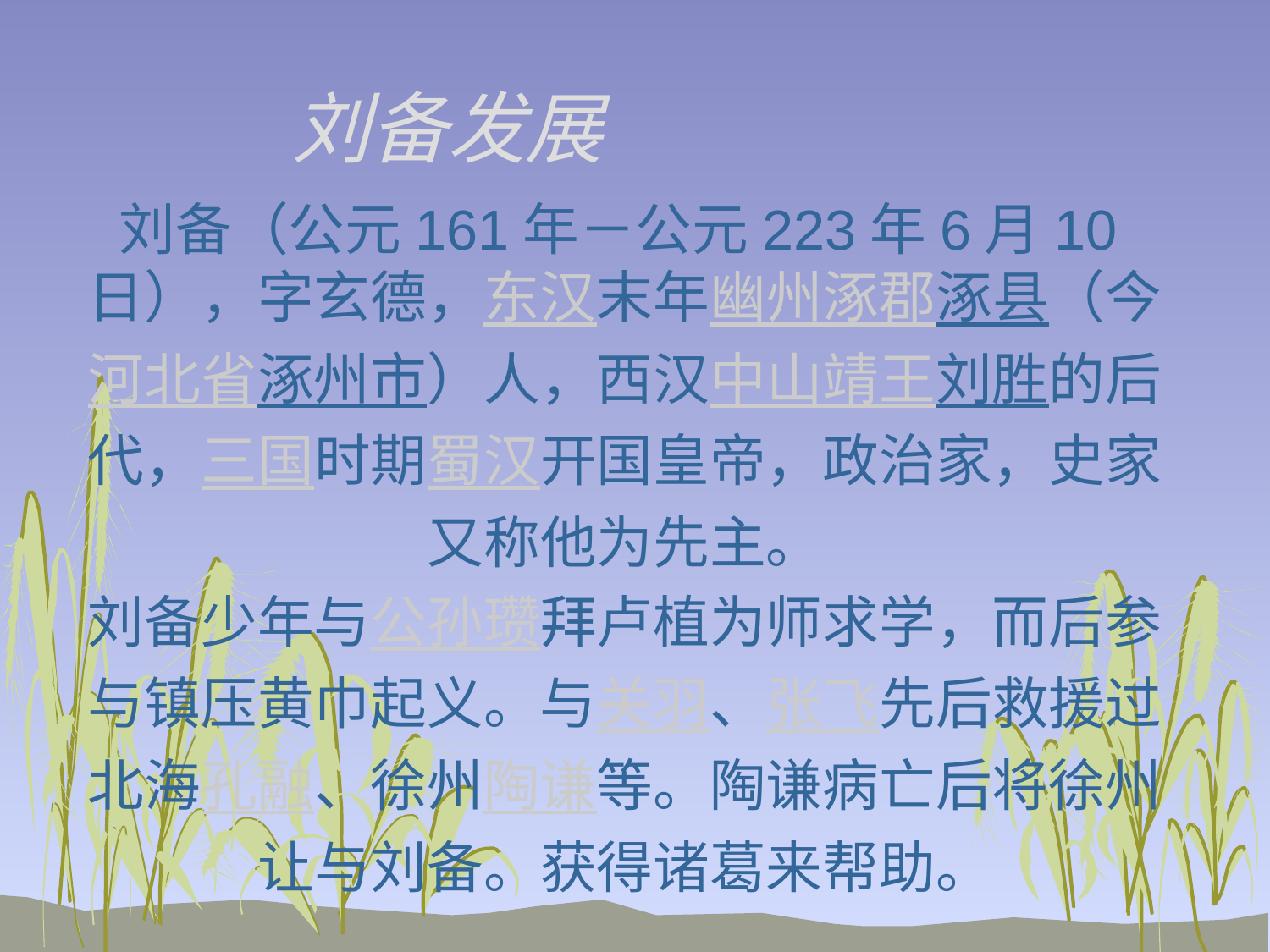

# 刘备发展
刘备（公元161年－公元223年6月10日），字玄德，东汉末年幽州涿郡涿县（今河北省涿州市）人，西汉中山靖王刘胜的后代，三国时期蜀汉开国皇帝，政治家，史家又称他为先主。
刘备少年与公孙瓒拜卢植为师求学，而后参与镇压黄巾起义。与关羽、张飞先后救援过北海孔融、徐州陶谦等。陶谦病亡后将徐州让与刘备。获得诸葛来帮助。